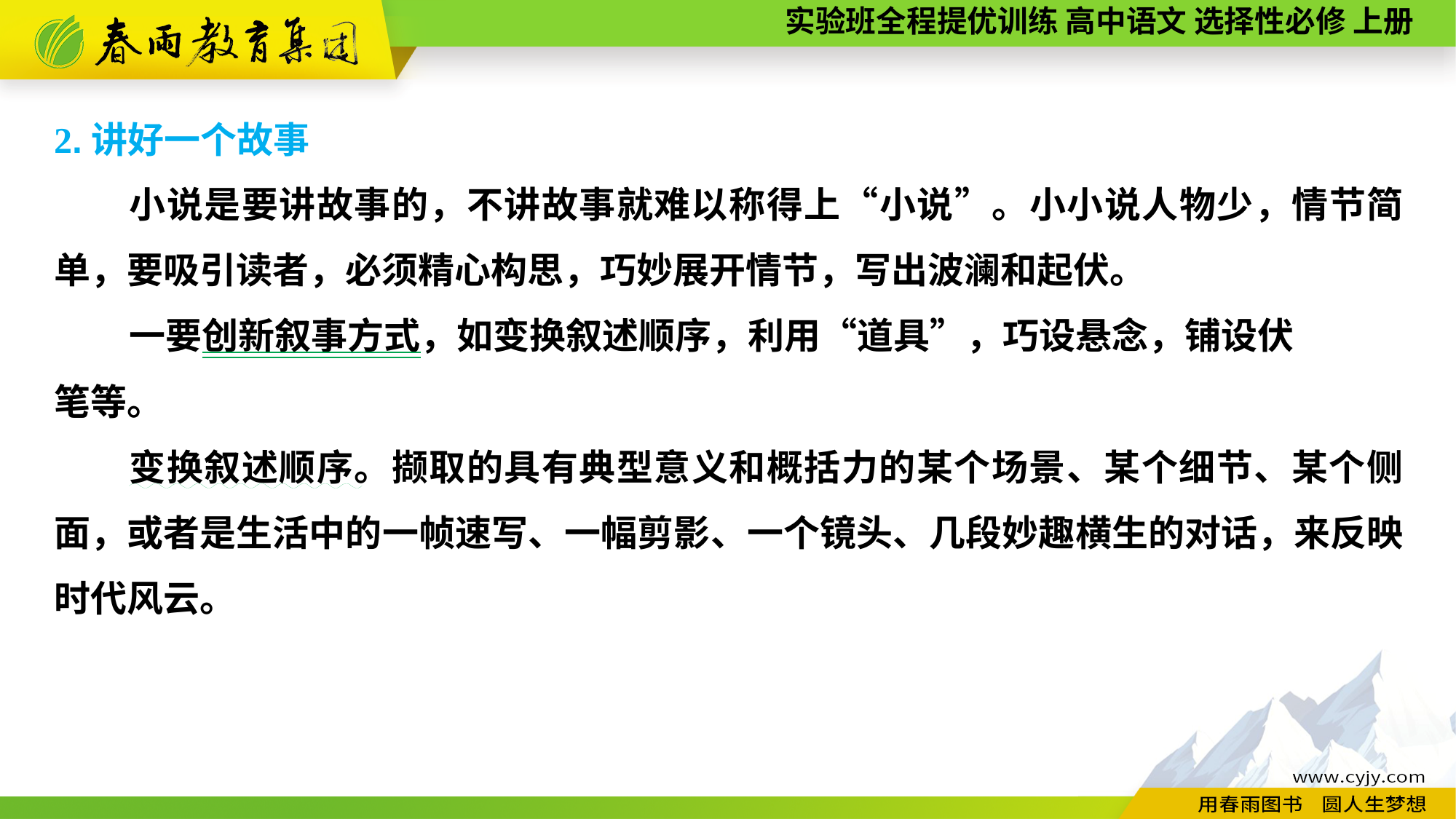

2.讲好一个故事
小说是要讲故事的，不讲故事就难以称得上“小说”。小小说人物少，情节简单，要吸引读者，必须精心构思，巧妙展开情节，写出波澜和起伏。
一要创新叙事方式，如变换叙述顺序，利用“道具”，巧设悬念，铺设伏
笔等。
变换叙述顺序。撷取的具有典型意义和概括力的某个场景、某个细节、某个侧面，或者是生活中的一帧速写、一幅剪影、一个镜头、几段妙趣横生的对话，来反映时代风云。